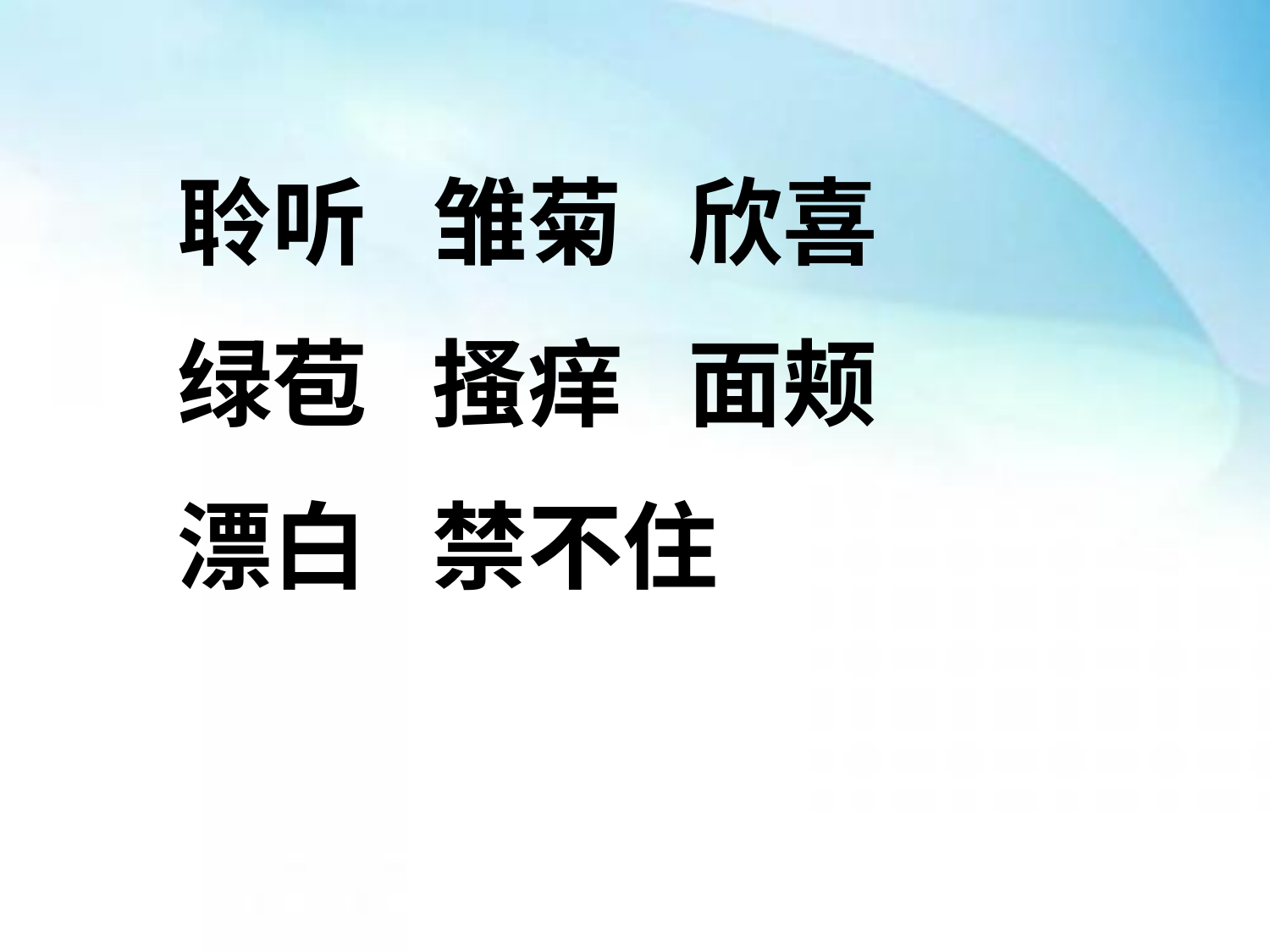

聆听   雏菊   欣喜
绿苞   搔痒   面颊
漂白   禁不住